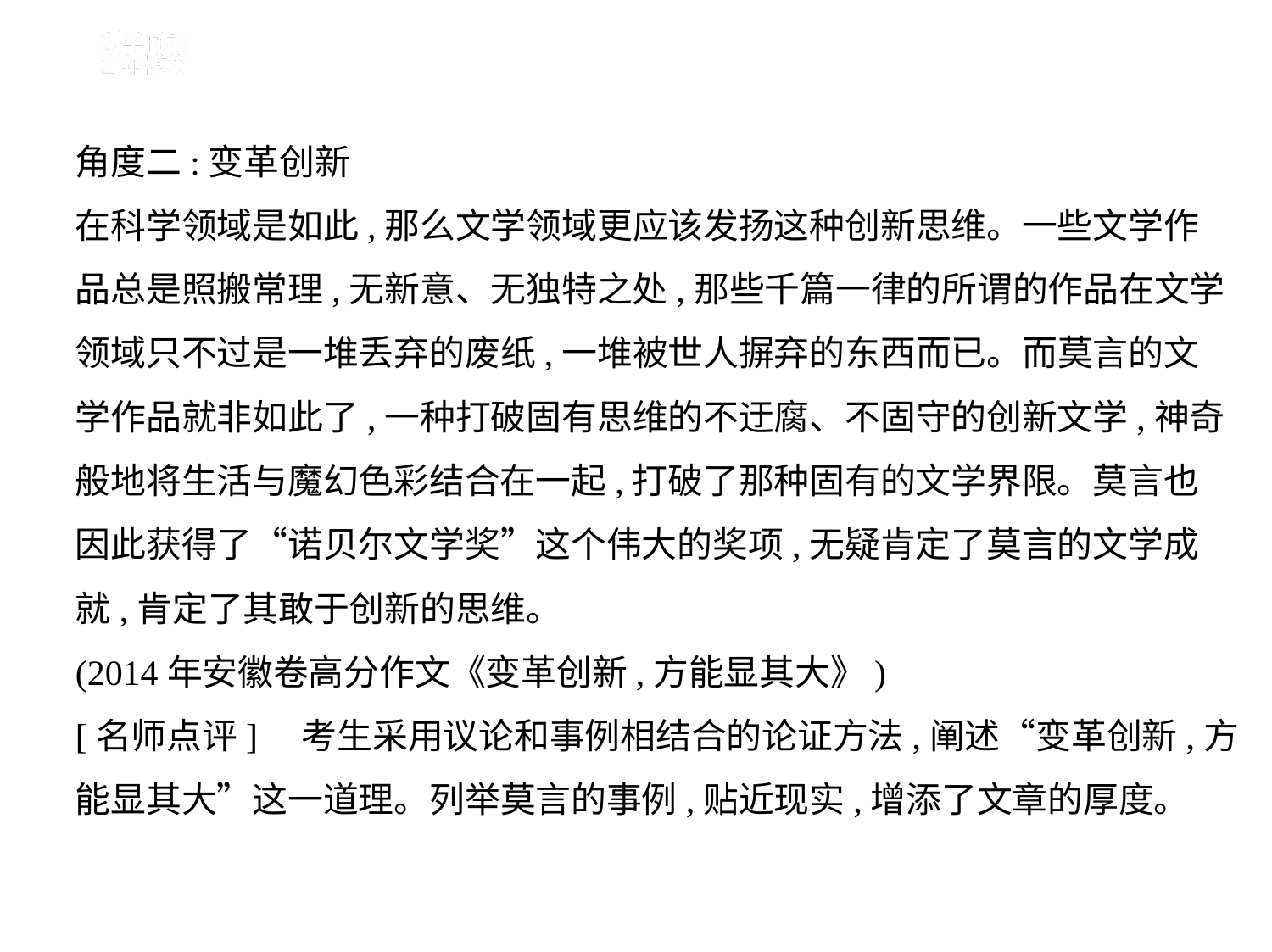

角度二:变革创新
在科学领域是如此,那么文学领域更应该发扬这种创新思维。一些文学作
品总是照搬常理,无新意、无独特之处,那些千篇一律的所谓的作品在文学
领域只不过是一堆丢弃的废纸,一堆被世人摒弃的东西而已。而莫言的文
学作品就非如此了,一种打破固有思维的不迂腐、不固守的创新文学,神奇
般地将生活与魔幻色彩结合在一起,打破了那种固有的文学界限。莫言也
因此获得了“诺贝尔文学奖”这个伟大的奖项,无疑肯定了莫言的文学成
就,肯定了其敢于创新的思维。
(2014年安徽卷高分作文《变革创新,方能显其大》)
[名师点评]　考生采用议论和事例相结合的论证方法,阐述“变革创新,方
能显其大”这一道理。列举莫言的事例,贴近现实,增添了文章的厚度。